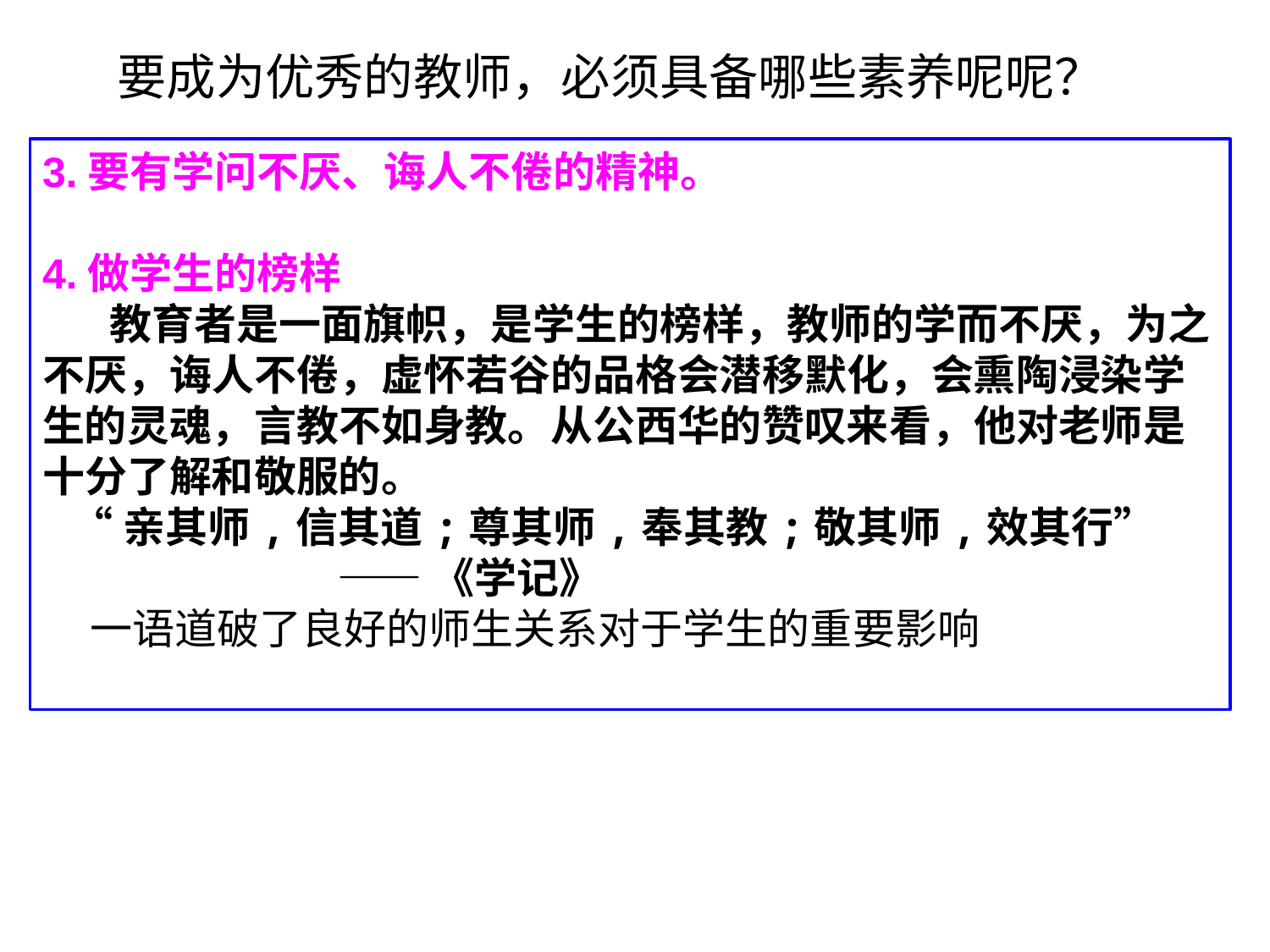

要成为优秀的教师，必须具备哪些素养呢呢？
3.要有学问不厌、诲人不倦的精神。

4.做学生的榜样
      教育者是一面旗帜，是学生的榜样，教师的学而不厌，为之不厌，诲人不倦，虚怀若谷的品格会潜移默化，会熏陶浸染学生的灵魂，言教不如身教。从公西华的赞叹来看，他对老师是十分了解和敬服的。
   “亲其师,信其道;尊其师,奉其教;敬其师,效其行”
                               ——《学记》
    一语道破了良好的师生关系对于学生的重要影响